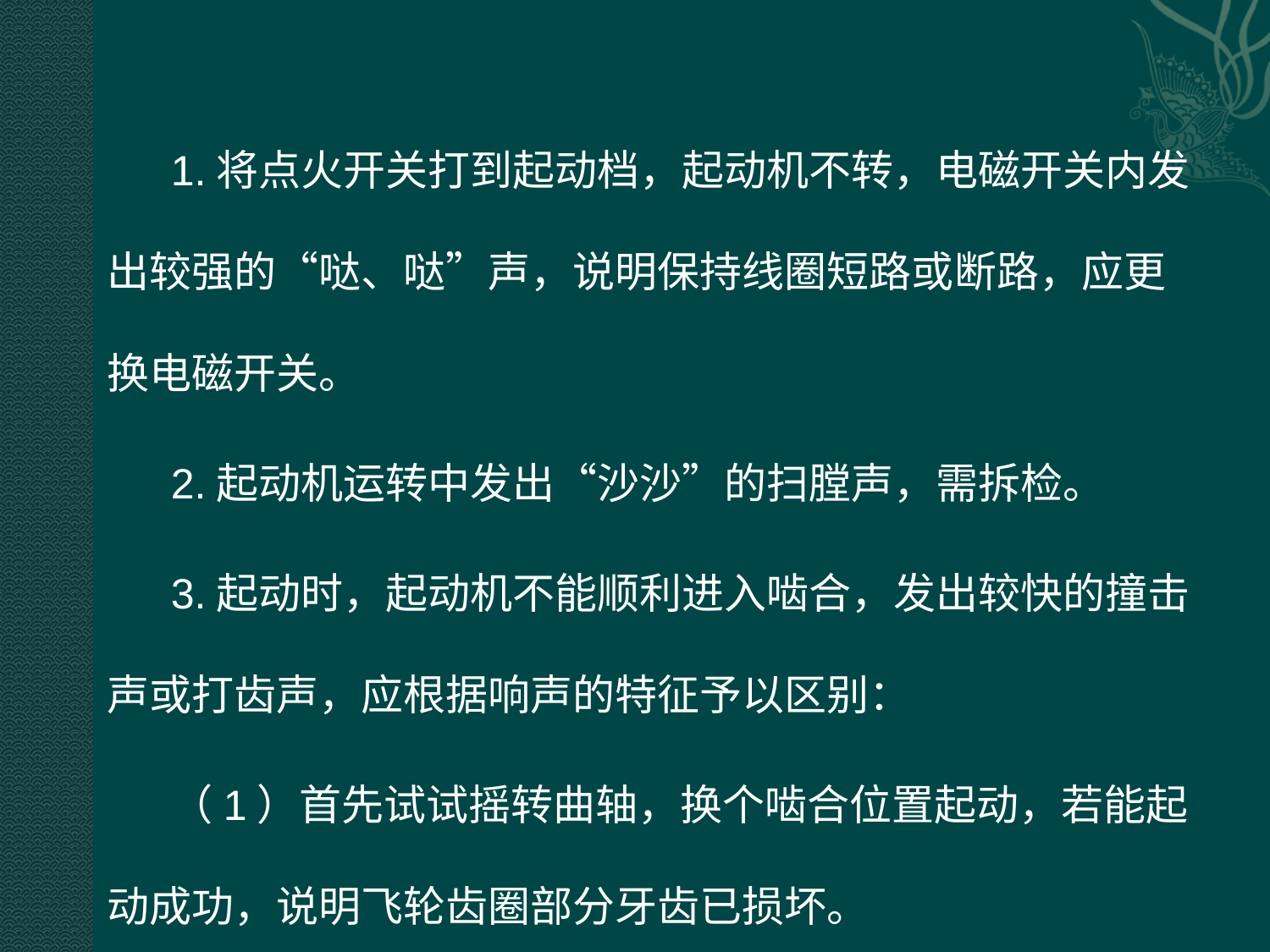

1.将点火开关打到起动档，起动机不转，电磁开关内发出较强的“哒、哒”声，说明保持线圈短路或断路，应更换电磁开关。
2.起动机运转中发出“沙沙”的扫膛声，需拆检。
3.起动时，起动机不能顺利进入啮合，发出较快的撞击声或打齿声，应根据响声的特征予以区别：
（1）首先试试摇转曲轴，换个啮合位置起动，若能起动成功，说明飞轮齿圈部分牙齿已损坏。